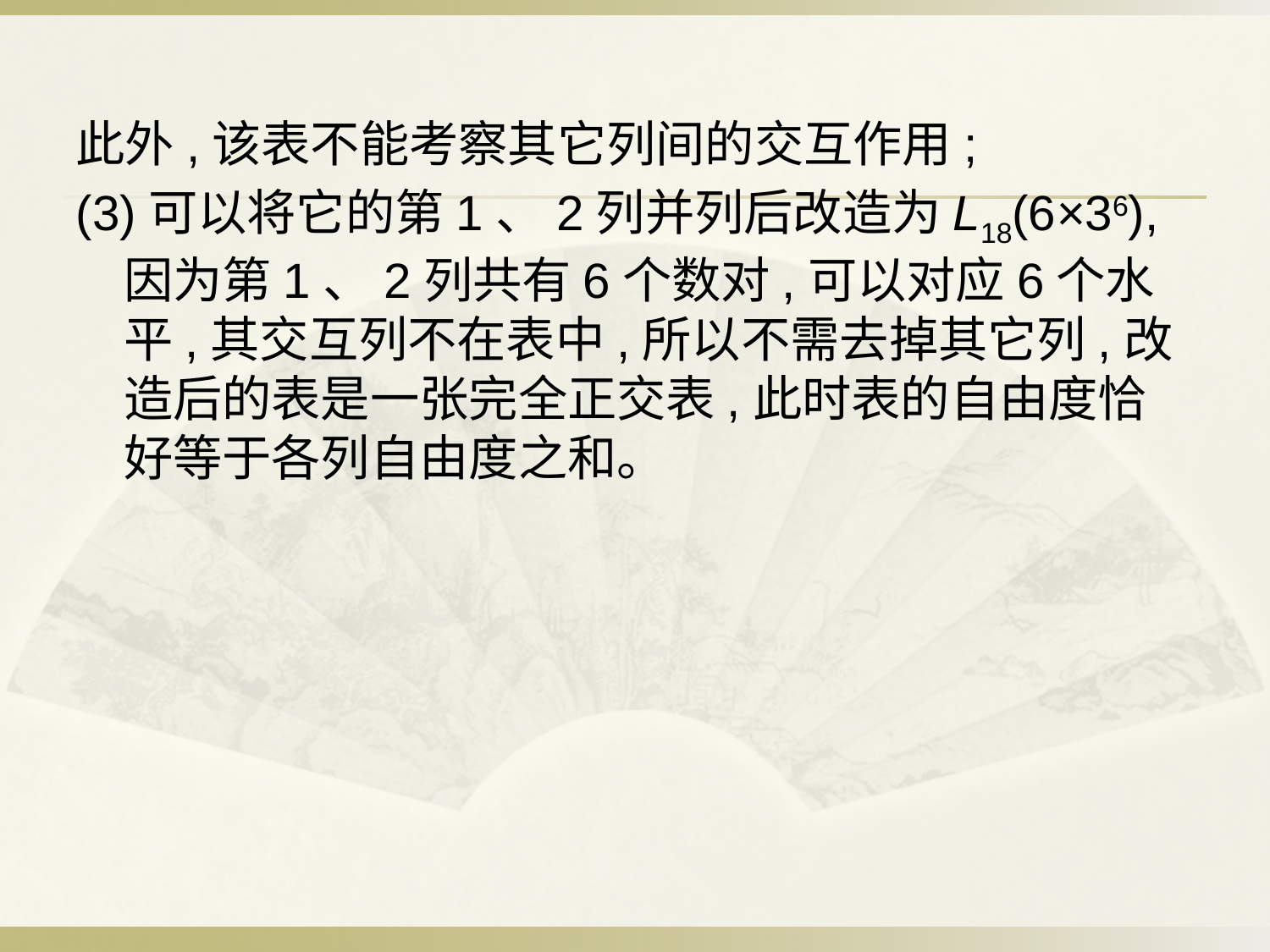

此外,该表不能考察其它列间的交互作用;
(3)可以将它的第1、2列并列后改造为L18(6×36),因为第1、2列共有6个数对,可以对应6个水平,其交互列不在表中,所以不需去掉其它列,改造后的表是一张完全正交表,此时表的自由度恰好等于各列自由度之和。